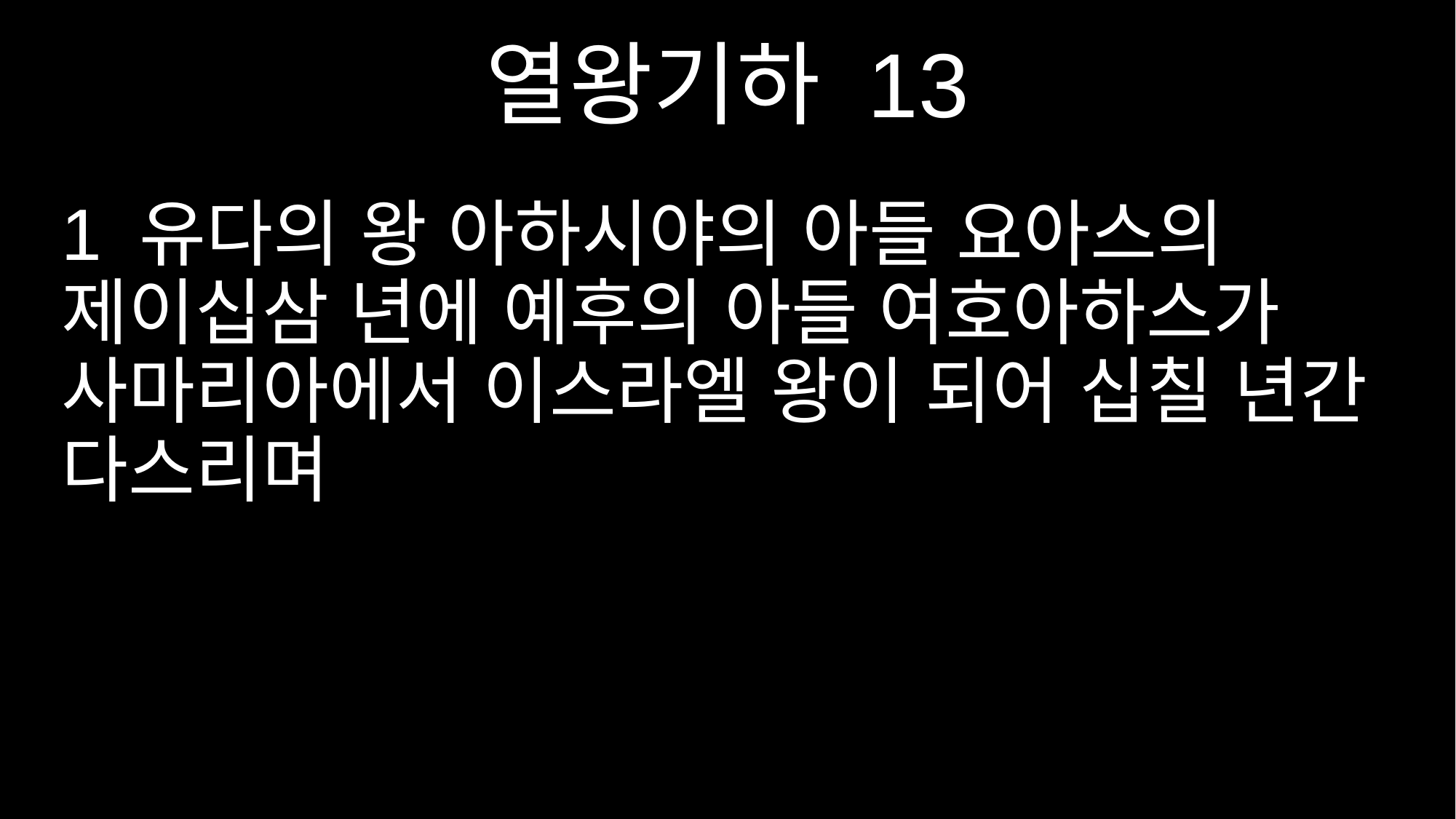

열왕기하 13
1 유다의 왕 아하시야의 아들 요아스의 제이십삼 년에 예후의 아들 여호아하스가 사마리아에서 이스라엘 왕이 되어 십칠 년간 다스리며